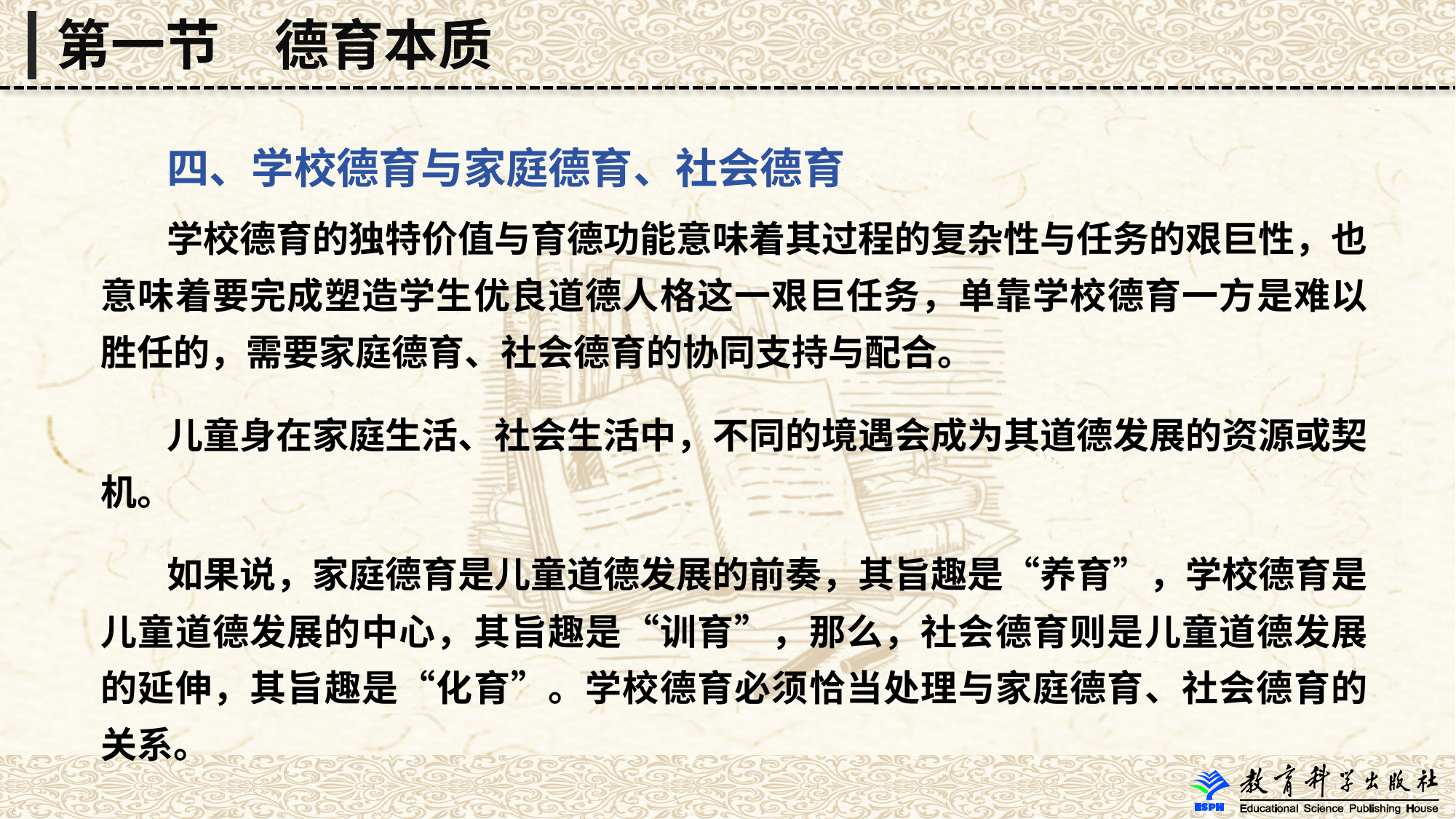

第一节　德育本质
       四、学校德育与家庭德育、社会德育

       学校德育的独特价值与育德功能意味着其过程的复杂性与任务的艰巨性，也意味着要完成塑造学生优良道德人格这一艰巨任务，单靠学校德育一方是难以胜任的，需要家庭德育、社会德育的协同支持与配合。

       儿童身在家庭生活、社会生活中，不同的境遇会成为其道德发展的资源或契机。

       如果说，家庭德育是儿童道德发展的前奏，其旨趣是“养育”，学校德育是儿童道德发展的中心，其旨趣是“训育”，那么，社会德育则是儿童道德发展的延伸，其旨趣是“化育”。学校德育必须恰当处理与家庭德育、社会德育的关系。